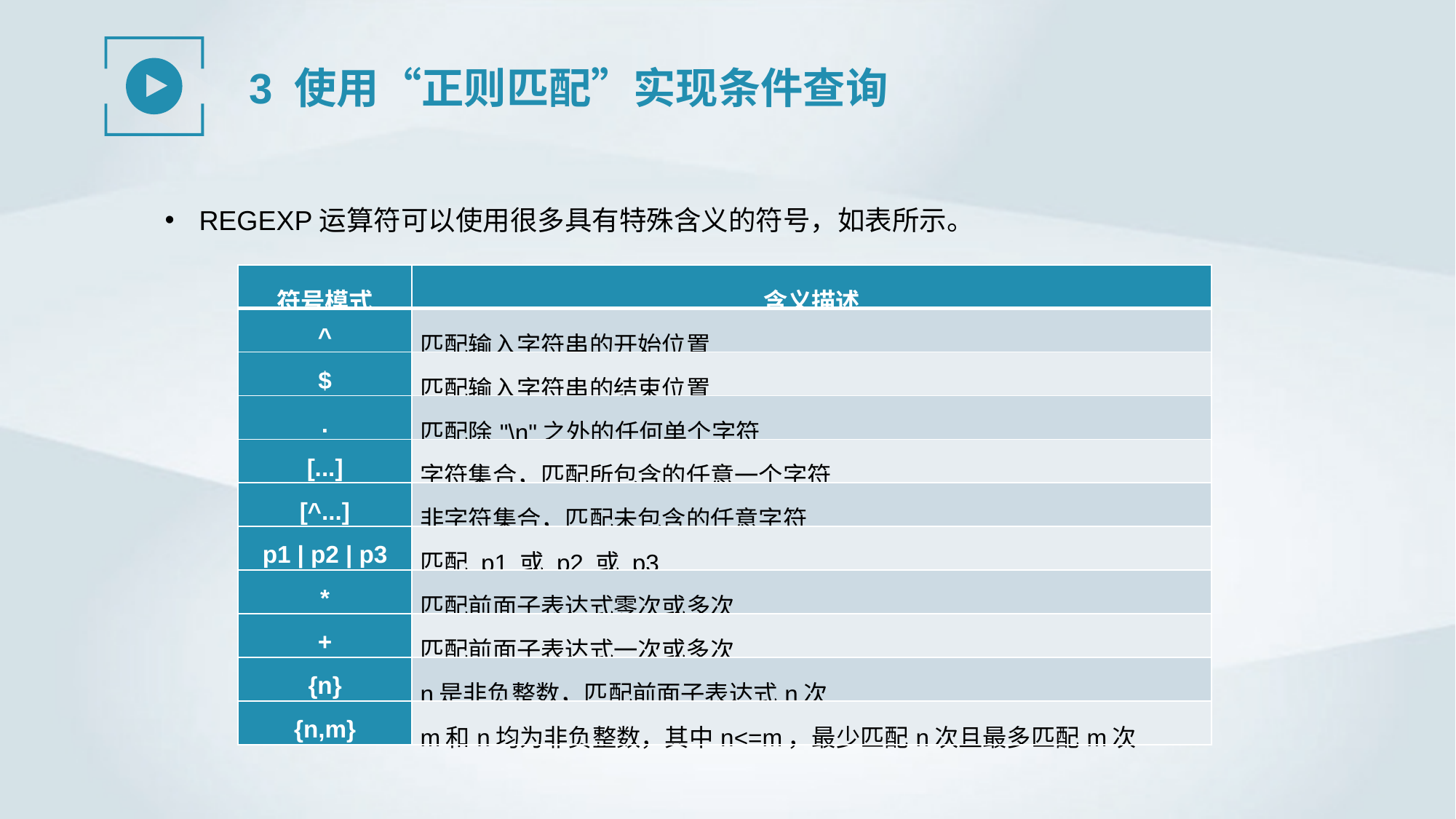

3 使用“正则匹配”实现条件查询
REGEXP运算符可以使用很多具有特殊含义的符号，如表所示。
| 符号模式 | 含义描述 |
| --- | --- |
| ^ | 匹配输入字符串的开始位置 |
| $ | 匹配输入字符串的结束位置 |
| . | 匹配除"\n"之外的任何单个字符 |
| [...] | 字符集合，匹配所包含的任意一个字符 |
| [^...] | 非字符集合，匹配未包含的任意字符 |
| p1 | p2 | p3 | 匹配 p1 或 p2 或 p3 |
| \* | 匹配前面子表达式零次或多次 |
| + | 匹配前面子表达式一次或多次 |
| {n} | n是非负整数，匹配前面子表达式n次 |
| {n,m} | m和n均为非负整数，其中n<=m，最少匹配n次且最多匹配m次 |